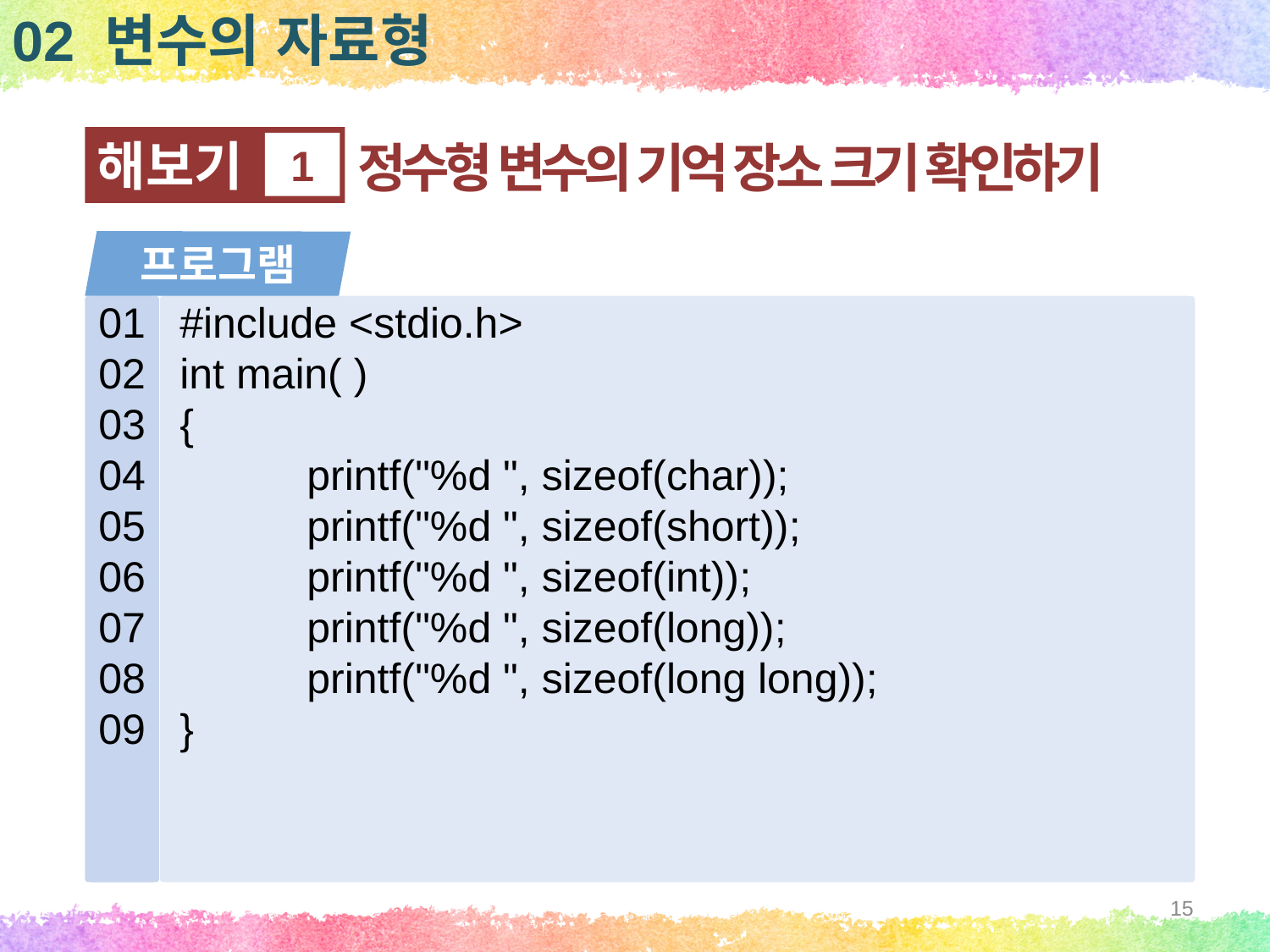

02 변수의 자료형
해보기
1
정수형 변수의 기억 장소 크기 확인하기
프로그램
01
02
03
04
05
06
07
08
09
#include <stdio.h>
int main( )
{
	printf("%d ", sizeof(char));
	printf("%d ", sizeof(short));
	printf("%d ", sizeof(int));
	printf("%d ", sizeof(long));
	printf("%d ", sizeof(long long));
}
15